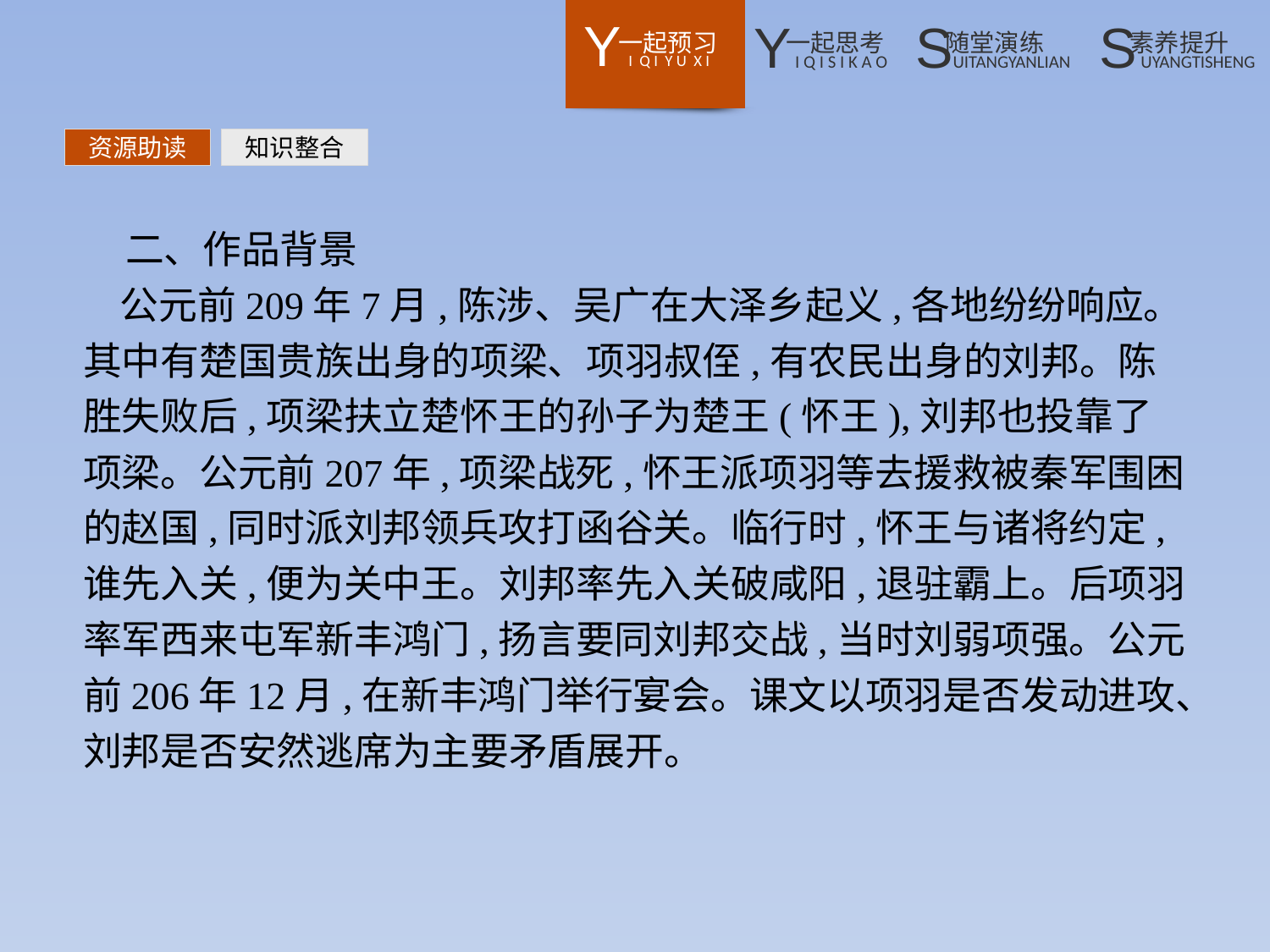

资源助读
知识整合
二、作品背景
公元前209年7月,陈涉、吴广在大泽乡起义,各地纷纷响应。其中有楚国贵族出身的项梁、项羽叔侄,有农民出身的刘邦。陈胜失败后,项梁扶立楚怀王的孙子为楚王(怀王),刘邦也投靠了项梁。公元前207年,项梁战死,怀王派项羽等去援救被秦军围困的赵国,同时派刘邦领兵攻打函谷关。临行时,怀王与诸将约定,谁先入关,便为关中王。刘邦率先入关破咸阳,退驻霸上。后项羽率军西来屯军新丰鸿门,扬言要同刘邦交战,当时刘弱项强。公元前206年12月,在新丰鸿门举行宴会。课文以项羽是否发动进攻、刘邦是否安然逃席为主要矛盾展开。